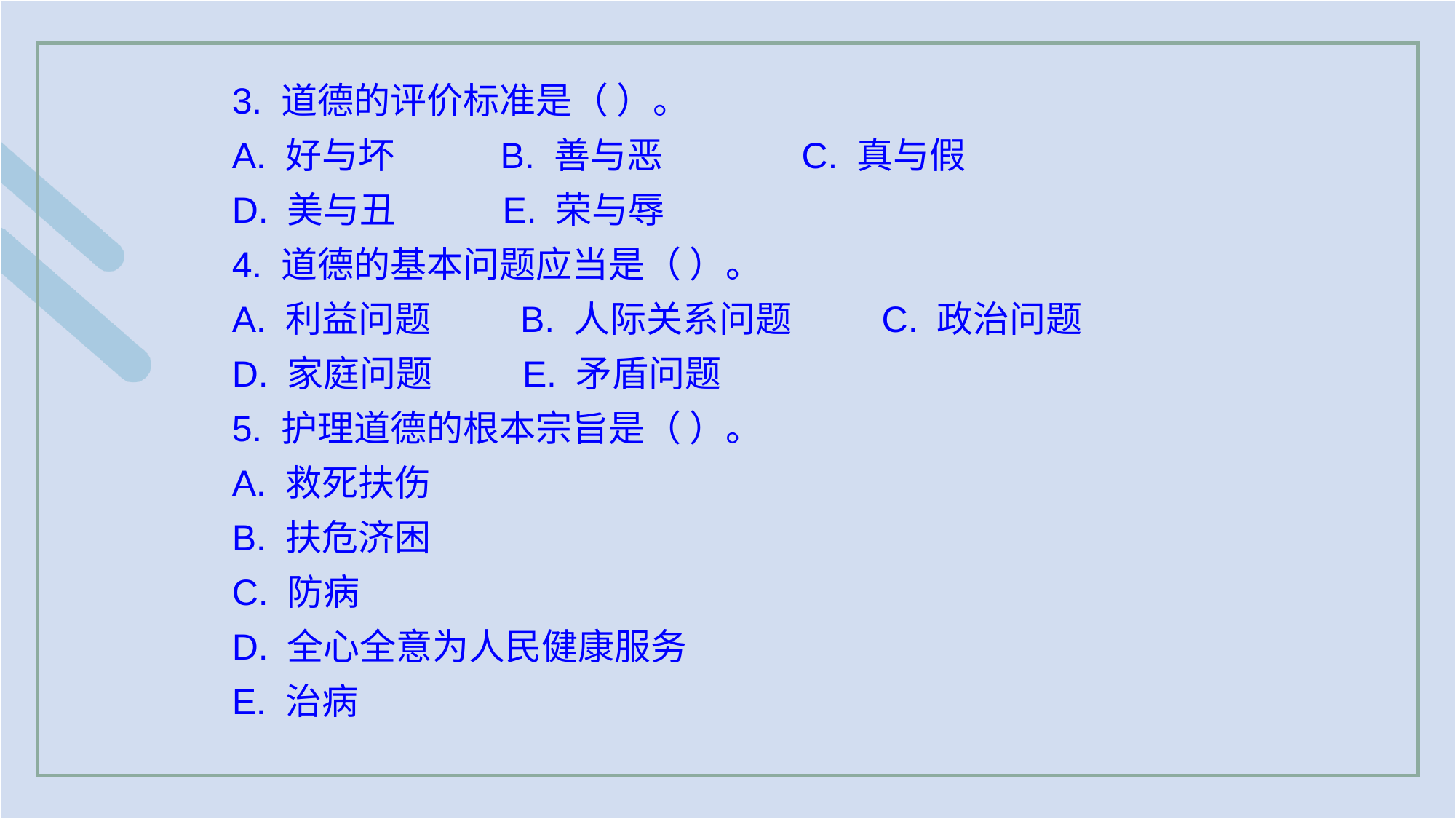

3. 道德的评价标准是（ ）。
A. 好与坏 　　  B. 善与恶 　      　C. 真与假
D. 美与丑 　　  E. 荣与辱
4. 道德的基本问题应当是（ ）。
A. 利益问题 　　B. 人际关系问题 　　C. 政治问题
D. 家庭问题 　　E. 矛盾问题
5. 护理道德的根本宗旨是（ ）。
A. 救死扶伤
B. 扶危济困
C. 防病
D. 全心全意为人民健康服务
E. 治病